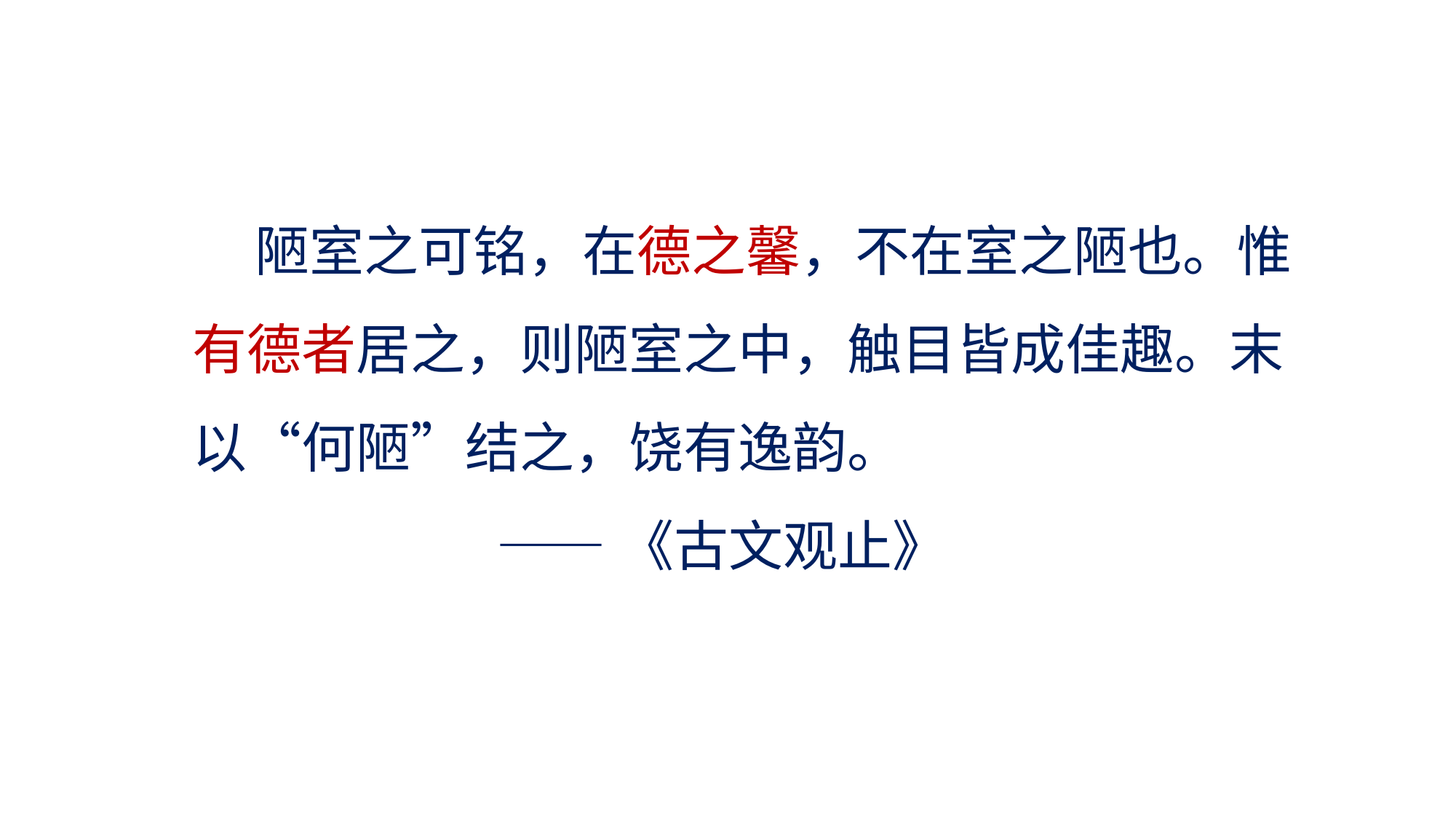

陋室之可铭，在德之馨，不在室之陋也。惟有德者居之，则陋室之中，触目皆成佳趣。末以“何陋”结之，饶有逸韵。
                         ——《古文观止》